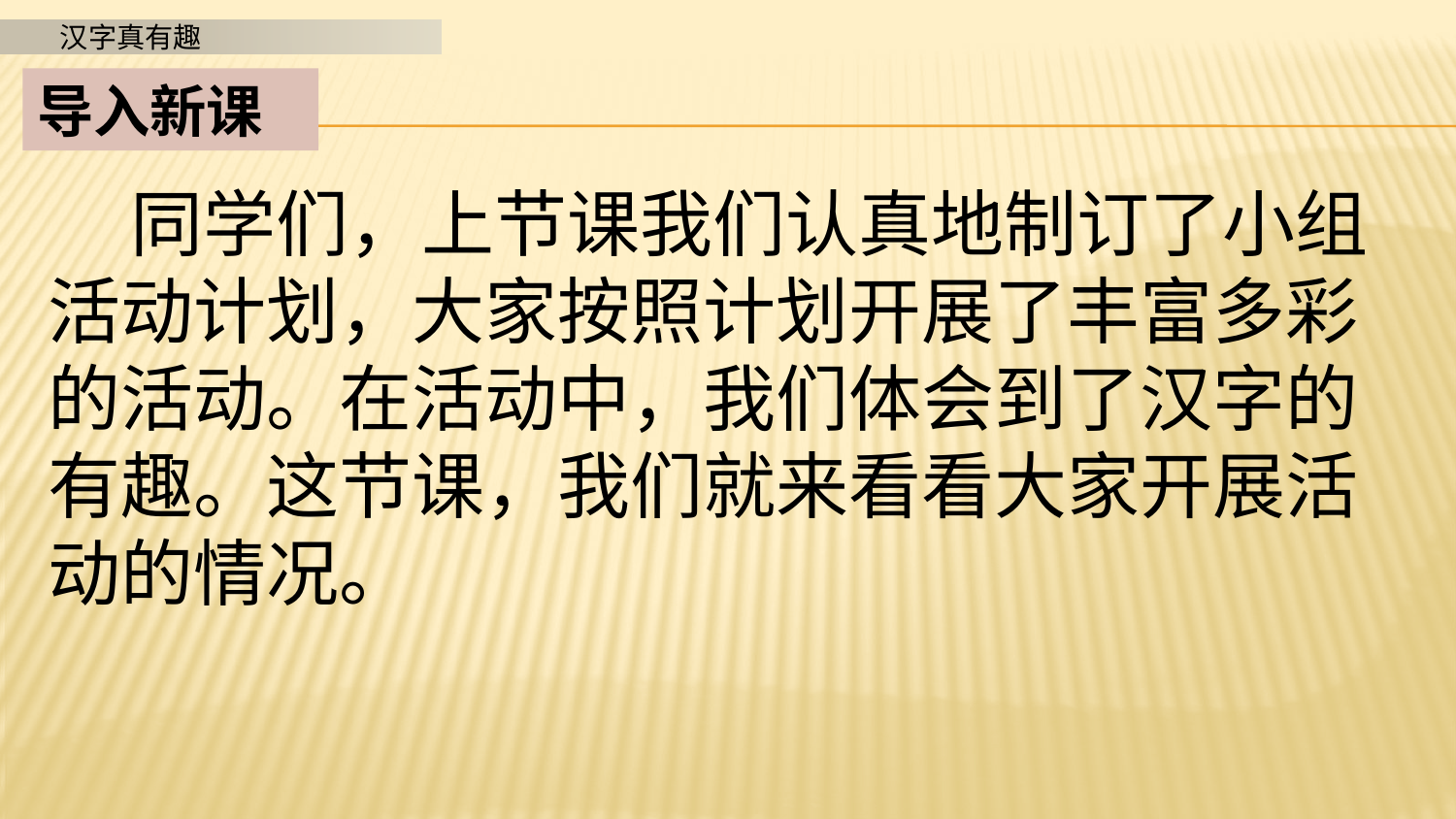

导入新课
    同学们，上节课我们认真地制订了小组活动计划，大家按照计划开展了丰富多彩的活动。在活动中，我们体会到了汉字的有趣。这节课，我们就来看看大家开展活动的情况。